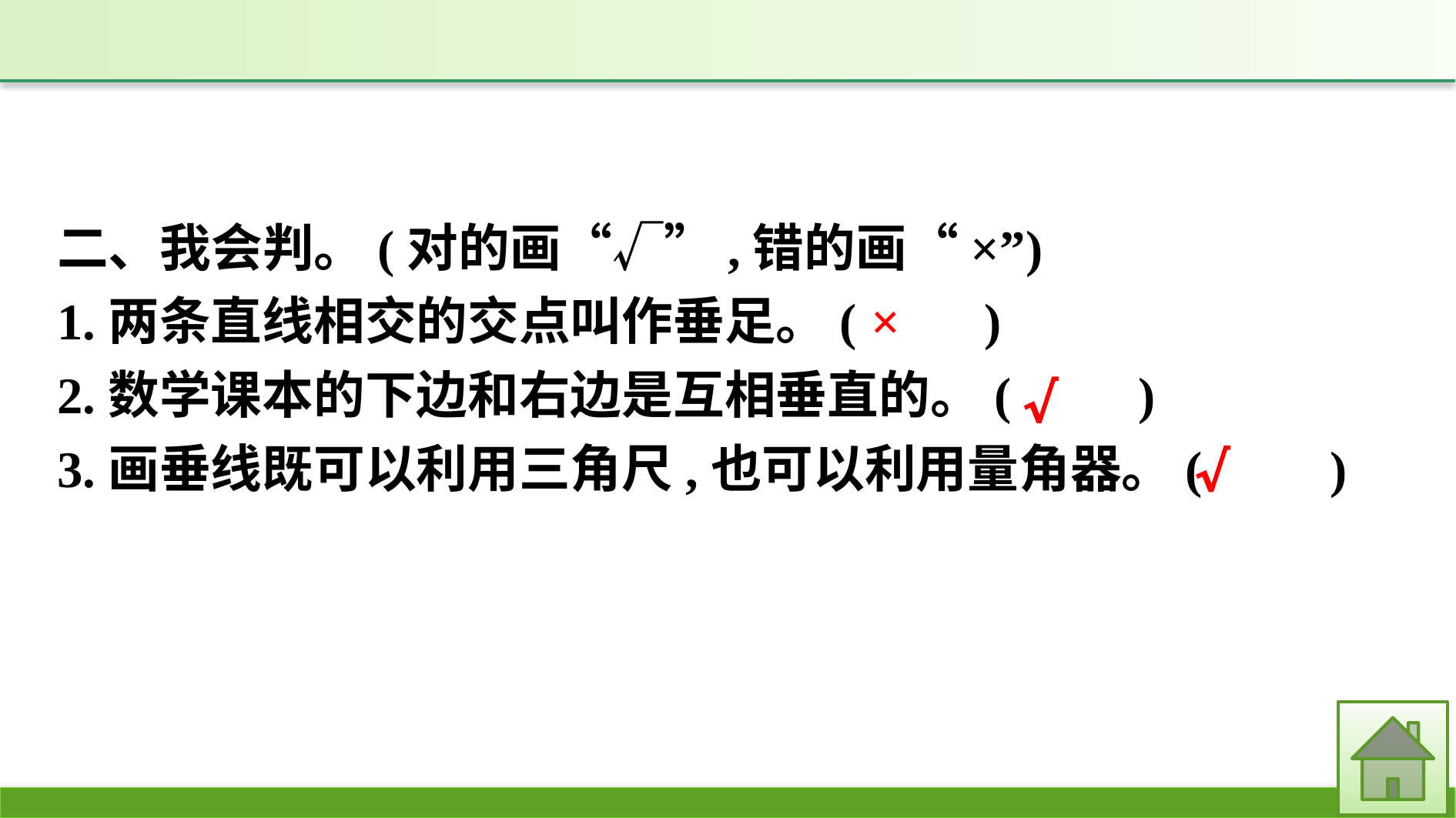

二、我会判。(对的画“√”,错的画“×”)
1.两条直线相交的交点叫作垂足。(　　)
2.数学课本的下边和右边是互相垂直的。(　　)
3.画垂线既可以利用三角尺,也可以利用量角器。(　　)
×
√
√